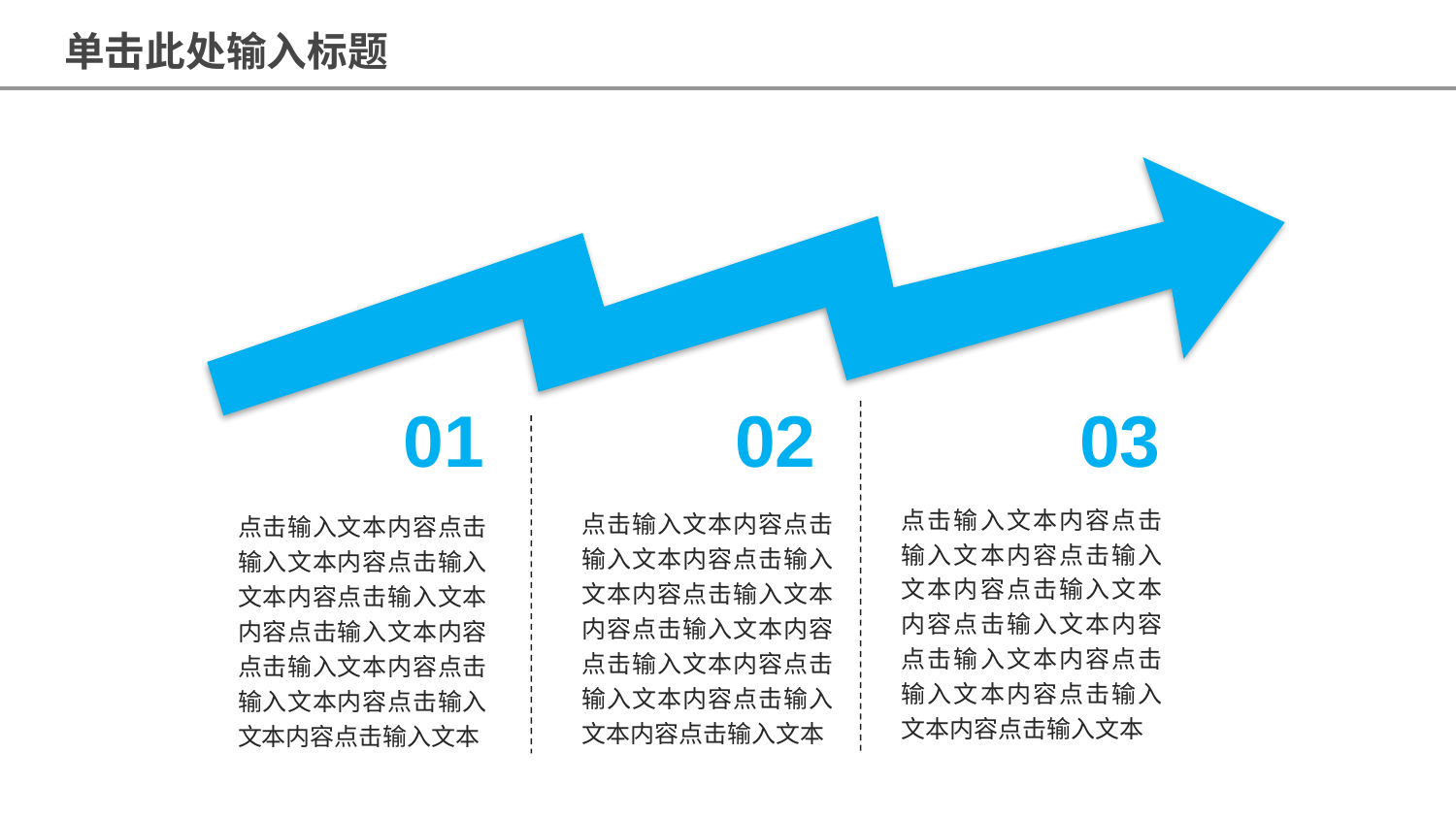

单击此处输入标题

01
点击输入文本内容点击输入文本内容点击输入文本内容点击输入文本内容点击输入文本内容点击输入文本内容点击输入文本内容点击输入文本内容点击输入文本
02
点击输入文本内容点击输入文本内容点击输入文本内容点击输入文本内容点击输入文本内容点击输入文本内容点击输入文本内容点击输入文本内容点击输入文本
03
点击输入文本内容点击输入文本内容点击输入文本内容点击输入文本内容点击输入文本内容点击输入文本内容点击输入文本内容点击输入文本内容点击输入文本